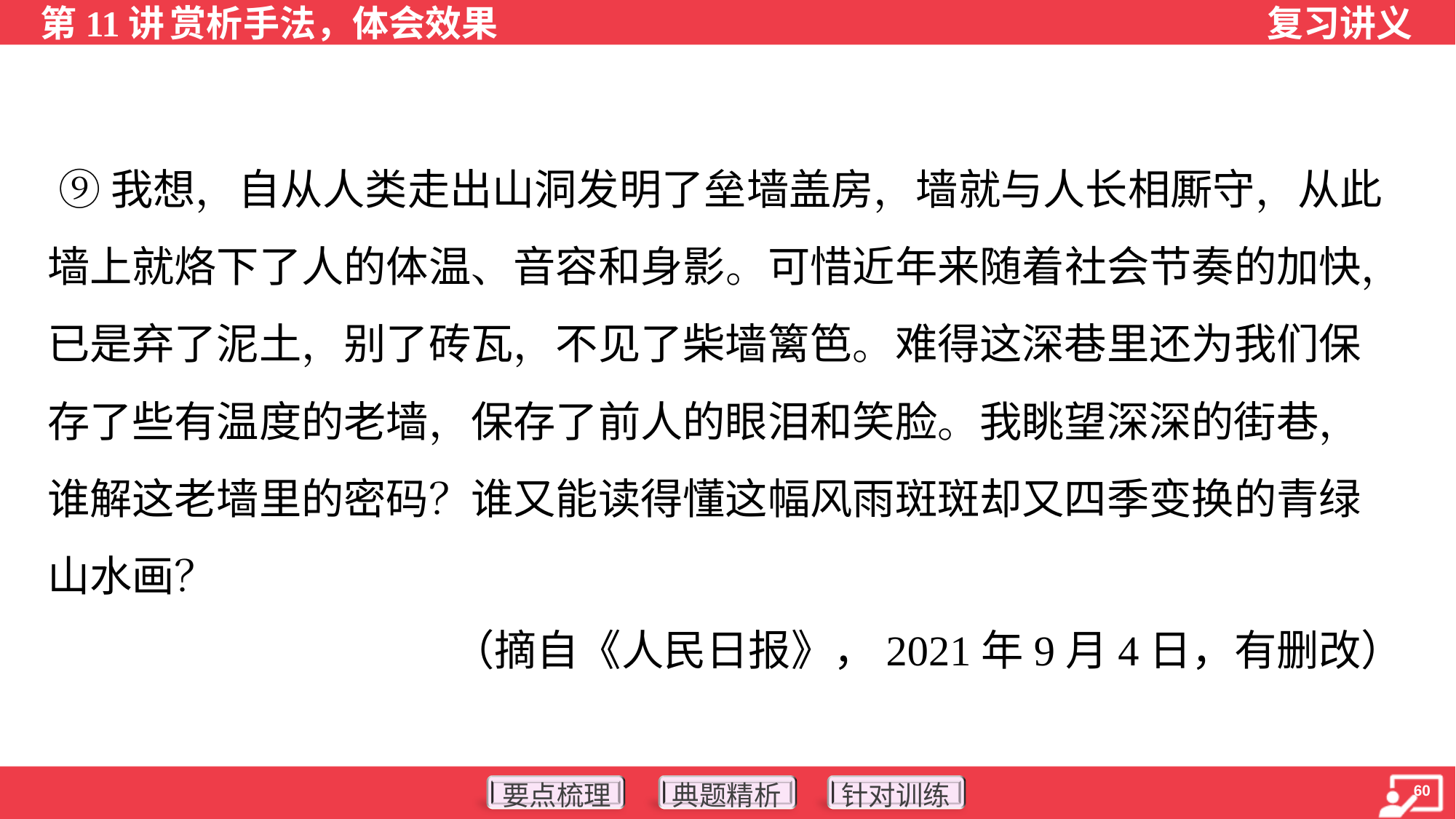

⑨我想，自从人类走出山洞发明了垒墙盖房，墙就与人长相厮守，从此
墙上就烙下了人的体温、音容和身影。可惜近年来随着社会节奏的加快，
已是弃了泥土，别了砖瓦，不见了柴墙篱笆。难得这深巷里还为我们保
存了些有温度的老墙，保存了前人的眼泪和笑脸。我眺望深深的街巷，
谁解这老墙里的密码？谁又能读得懂这幅风雨斑斑却又四季变换的青绿
山水画？
（摘自《人民日报》，2021年9月4日，有删改）